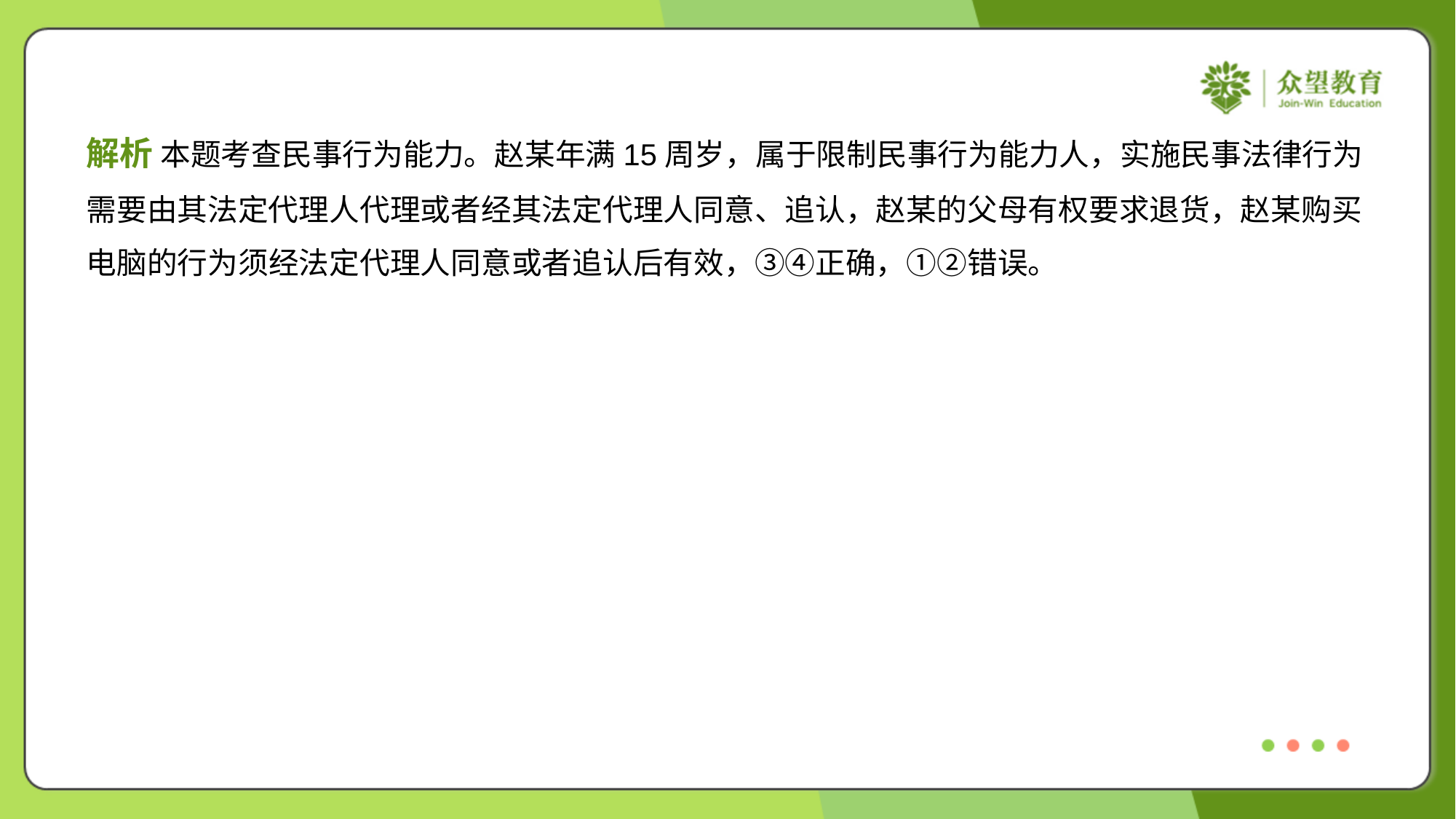

解析 本题考查民事行为能力。赵某年满15周岁，属于限制民事行为能力人，实施民事法律行为
需要由其法定代理人代理或者经其法定代理人同意、追认，赵某的父母有权要求退货，赵某购买
电脑的行为须经法定代理人同意或者追认后有效，③④正确，①②错误。